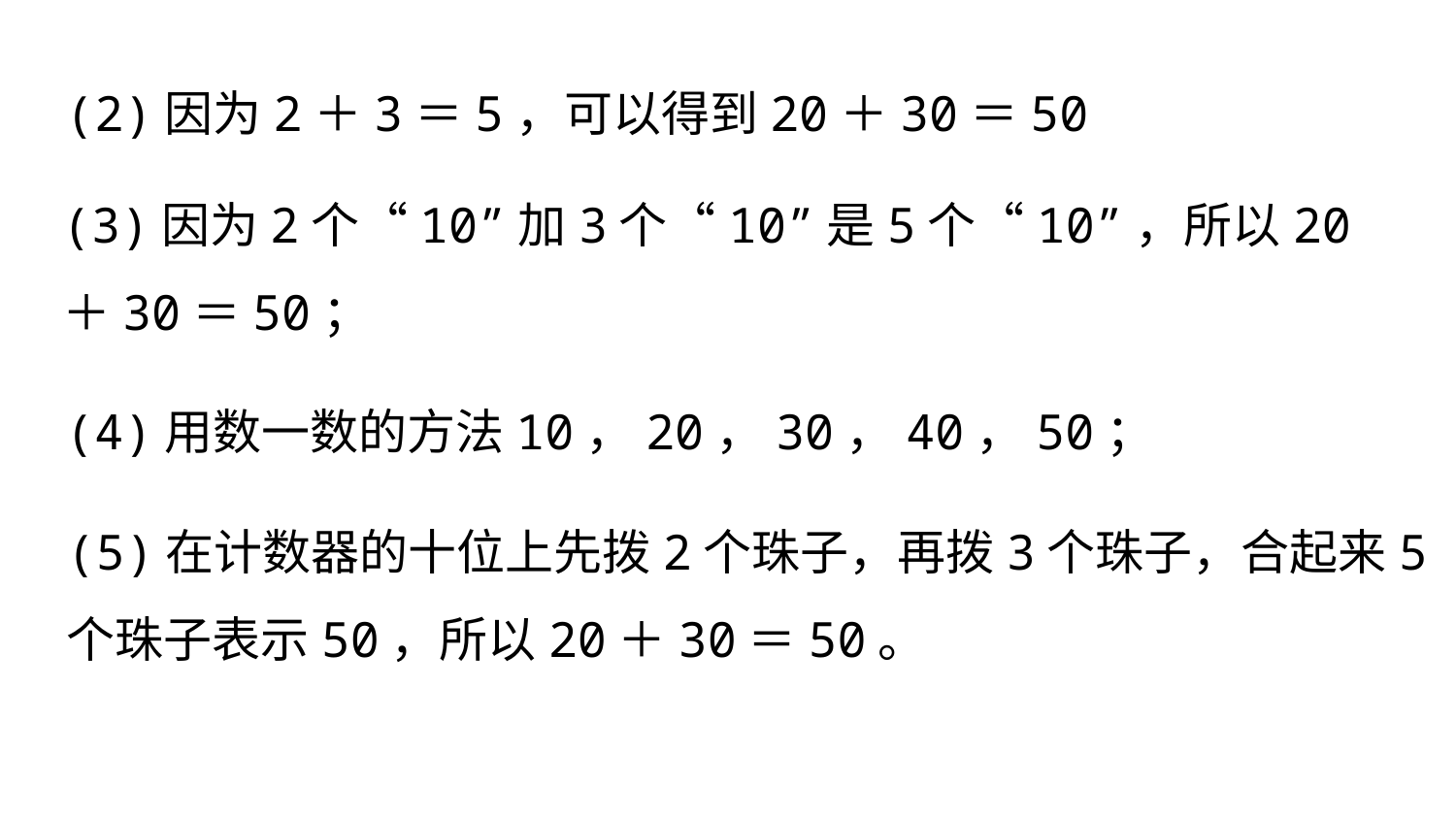

(2)因为2＋3＝5，可以得到20＋30＝50
(3)因为2个“10”加3个“10”是5个“10”，所以20＋30＝50；
(4)用数一数的方法10，20，30，40，50；
(5)在计数器的十位上先拨2个珠子，再拨3个珠子，合起来5个珠子表示50，所以20＋30＝50。